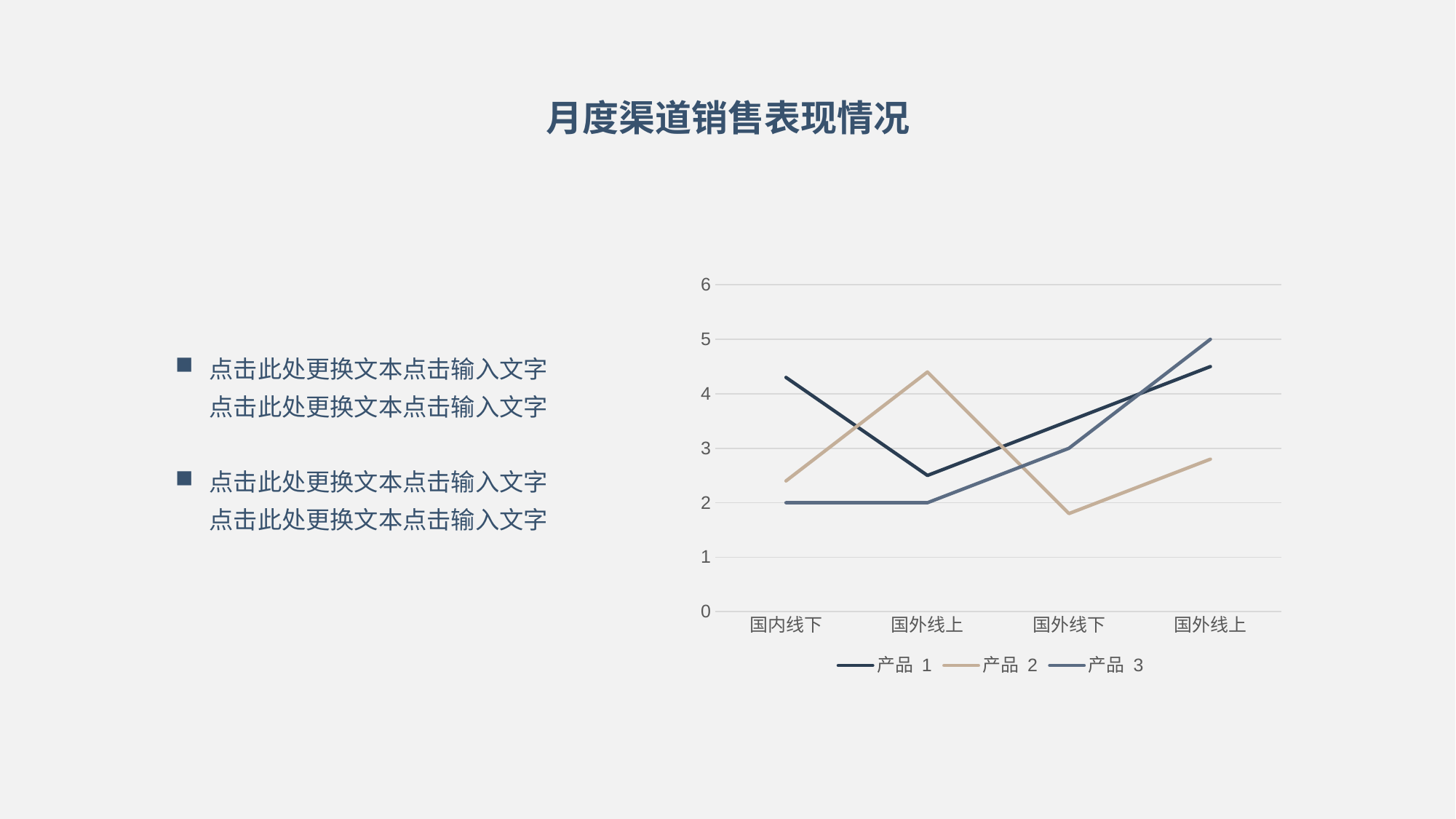

月度渠道销售表现情况

### Chart

| Category | 产品 1 | 产品 2 | 产品 3 |
|---|---|---|---|
| 国内线下 | 4.3 | 2.4 | 2.0 |
| 国外线上 | 2.5 | 4.4 | 2.0 |
| 国外线下 | 3.5 | 1.8 | 3.0 |
| 国外线上 | 4.5 | 2.8 | 5.0 |
点击此处更换文本点击输入文字点击此处更换文本点击输入文字

点击此处更换文本点击输入文字点击此处更换文本点击输入文字